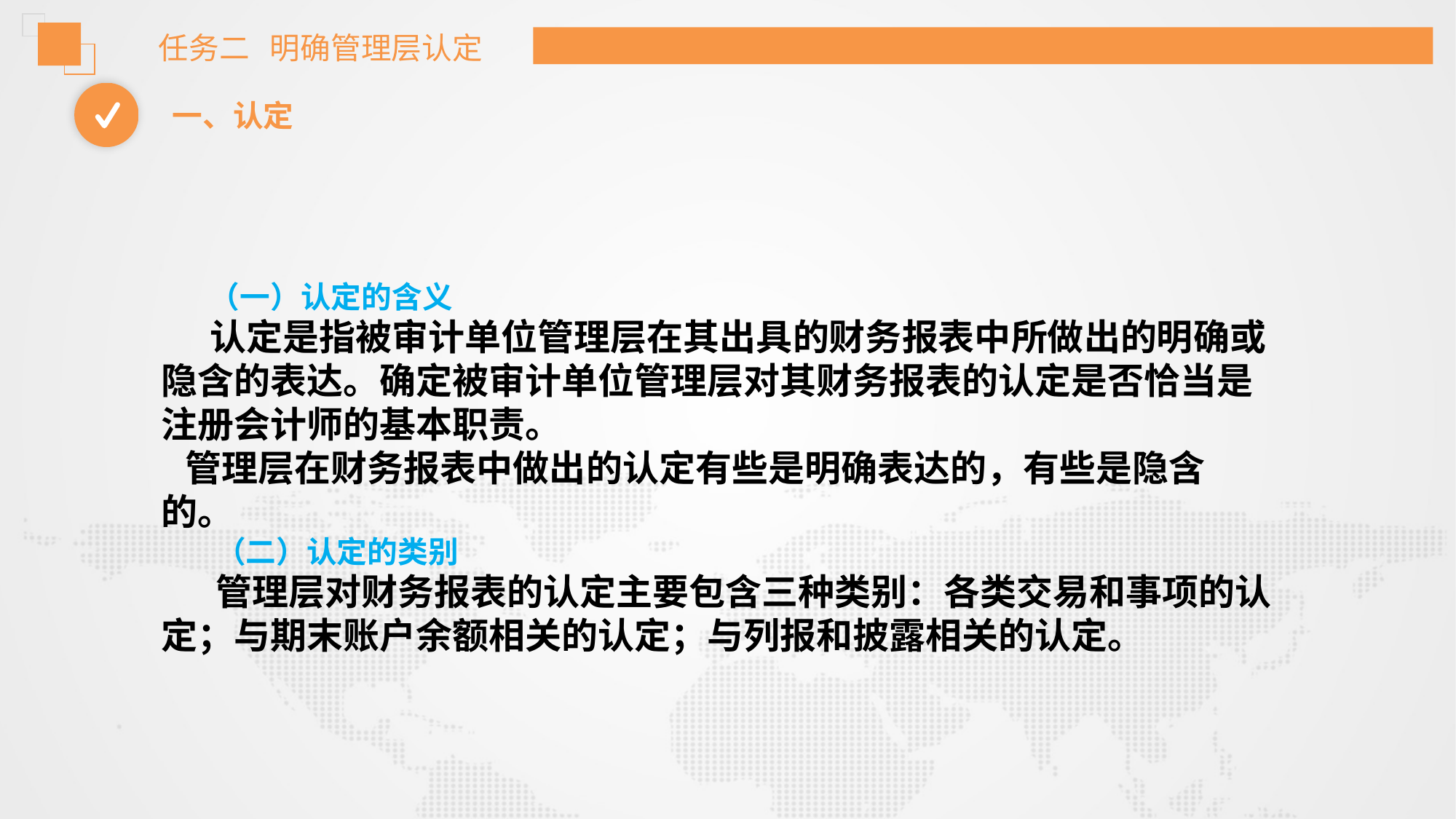

任务二   明确管理层认定

一、认定
      （一）认定的含义
        认定是指被审计单位管理层在其出具的财务报表中所做出的明确或隐含的表达。确定被审计单位管理层对其财务报表的认定是否恰当是注册会计师的基本职责。
   管理层在财务报表中做出的认定有些是明确表达的，有些是隐含的。
（二）认定的类别
管理层对财务报表的认定主要包含三种类别：各类交易和事项的认定；与期末账户余额相关的认定；与列报和披露相关的认定。